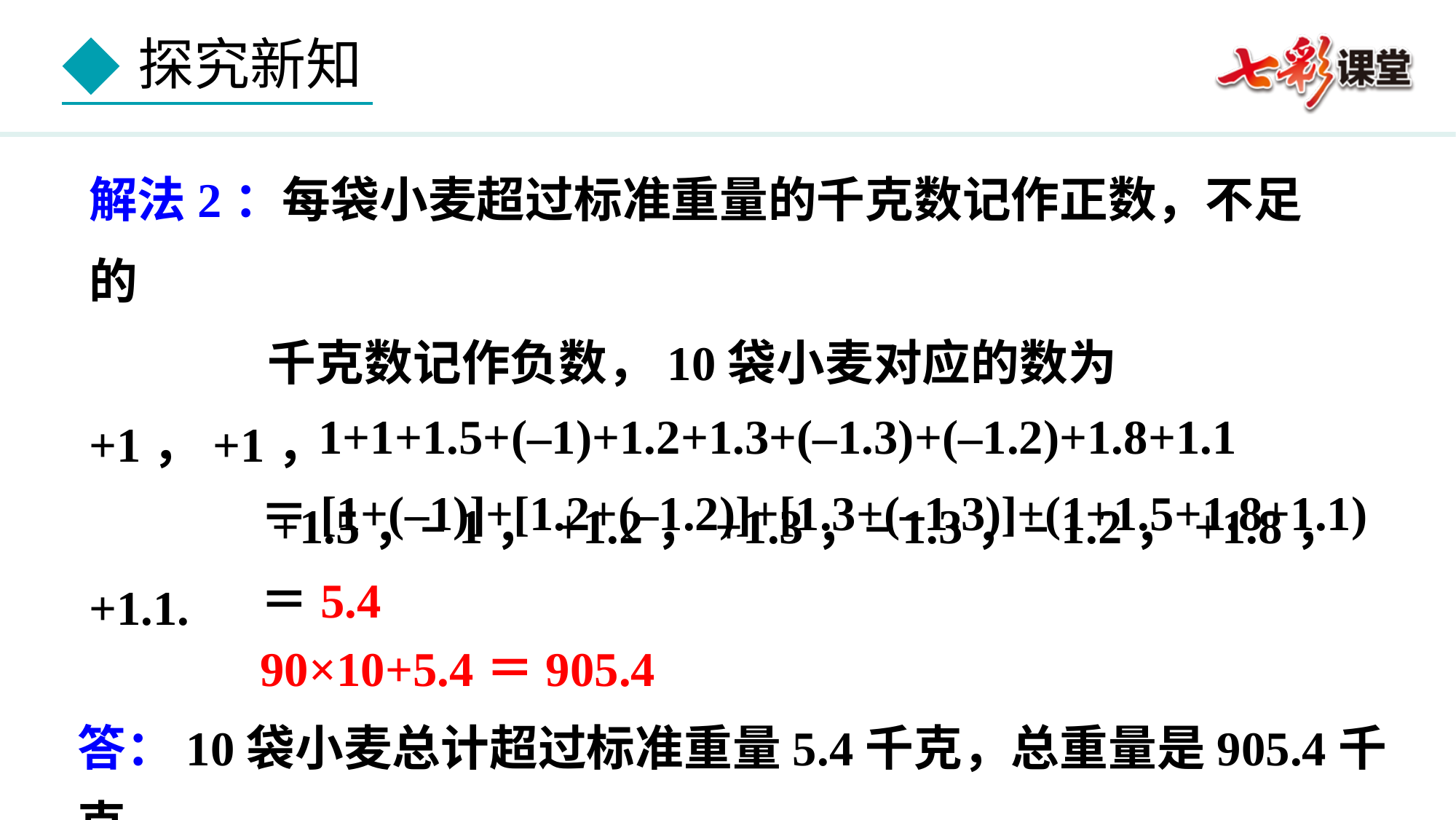

解法2：每袋小麦超过标准重量的千克数记作正数，不足的
               千克数记作负数，10袋小麦对应的数为+1，+1，
               +1.5，–1，+1.2，+1.3，–1.3，–1.2，+1.8，+1.1.
1+1+1.5+(–1)+1.2+1.3+(–1.3)+(–1.2)+1.8+1.1
＝[1+(–1)]+[1.2+(–1.2)]+[1.3+(–1.3)]+(1+1.5+1.8+1.1)
＝5.4
90×10+5.4＝905.4
答：10袋小麦总计超过标准重量5.4千克，总重量是905.4千克.